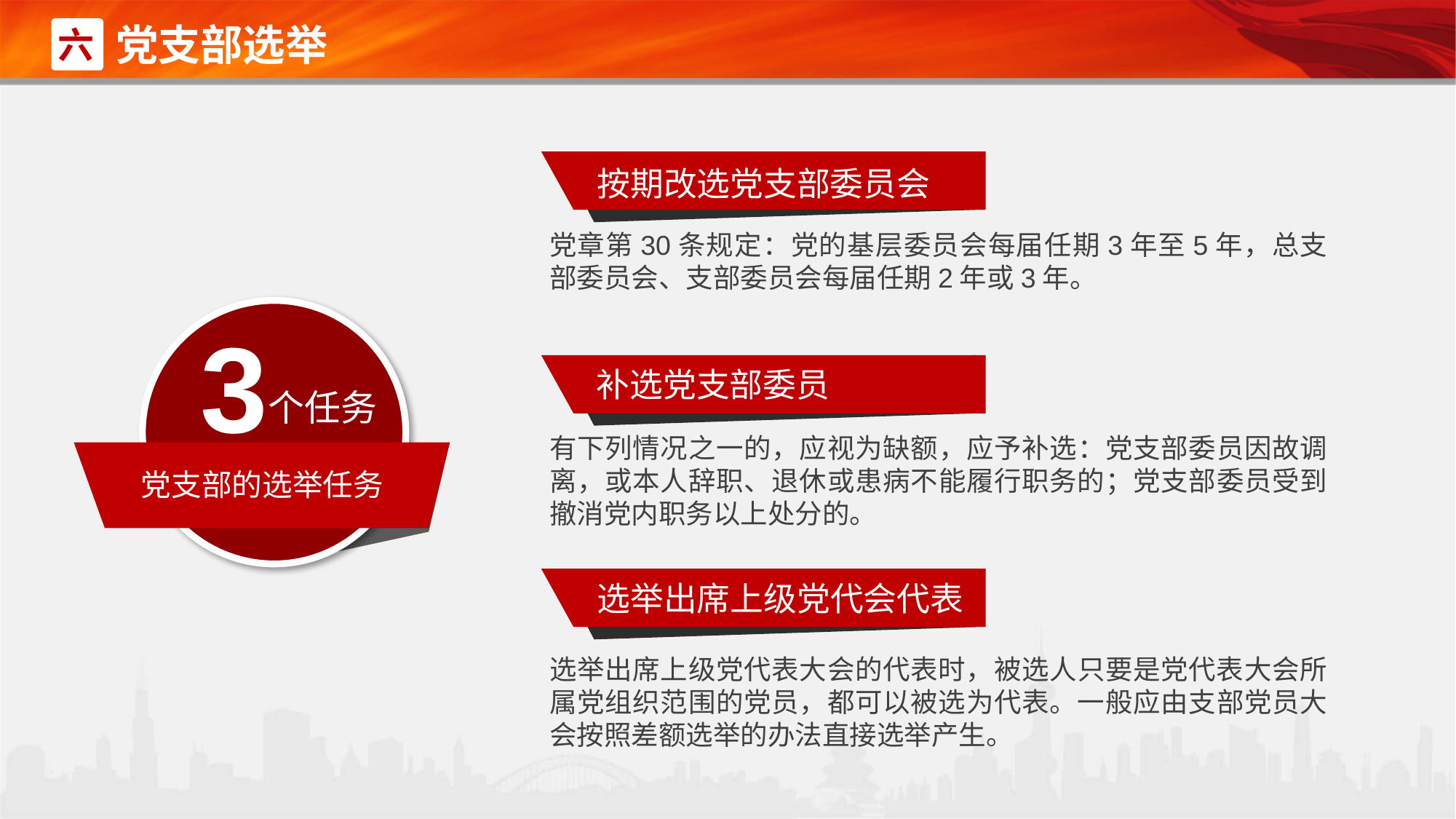

党支部选举
六

按期改选党支部委员会
党章第30条规定：党的基层委员会每届任期3年至5年，总支部委员会、支部委员会每届任期2年或3年。

3

补选党支部委员
个任务
有下列情况之一的，应视为缺额，应予补选：党支部委员因故调离，或本人辞职、退休或患病不能履行职务的；党支部委员受到撤消党内职务以上处分的。

党支部的选举任务

选举出席上级党代会代表
选举出席上级党代表大会的代表时，被选人只要是党代表大会所属党组织范围的党员，都可以被选为代表。一般应由支部党员大会按照差额选举的办法直接选举产生。